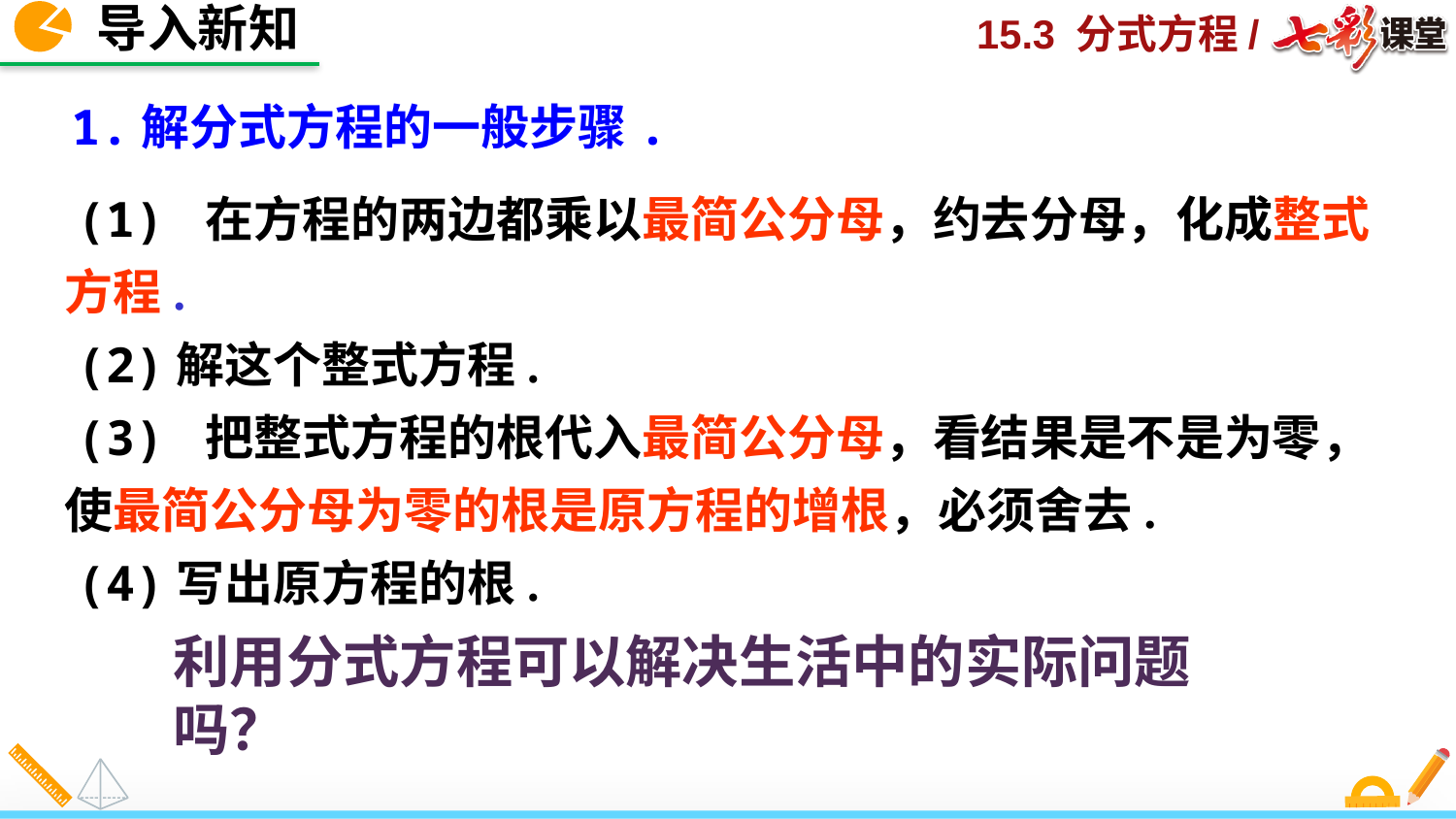

导入新知

1.解分式方程的一般步骤.
 (1) 在方程的两边都乘以最简公分母，约去分母，化成整式方程.
 (2)解这个整式方程.
 (3) 把整式方程的根代入最简公分母，看结果是不是为零，使最简公分母为零的根是原方程的增根，必须舍去.
 (4)写出原方程的根.
利用分式方程可以解决生活中的实际问题吗？